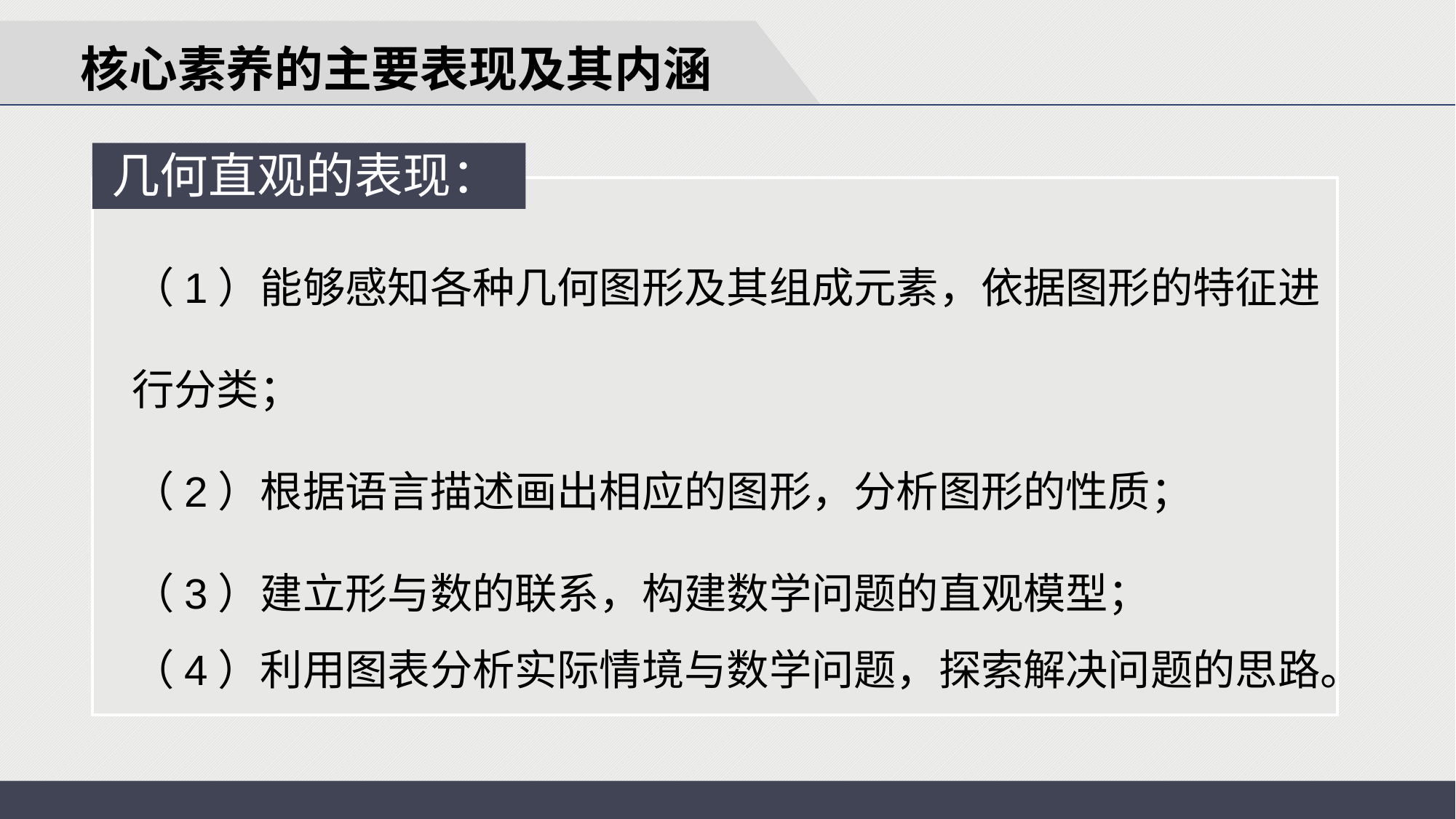

核心素养的主要表现及其内涵
几何直观的表现：

（1）能够感知各种几何图形及其组成元素，依据图形的特征进行分类；
（2）根据语言描述画出相应的图形，分析图形的性质；
（3）建立形与数的联系，构建数学问题的直观模型；
（4）利用图表分析实际情境与数学问题，探索解决问题的思路。